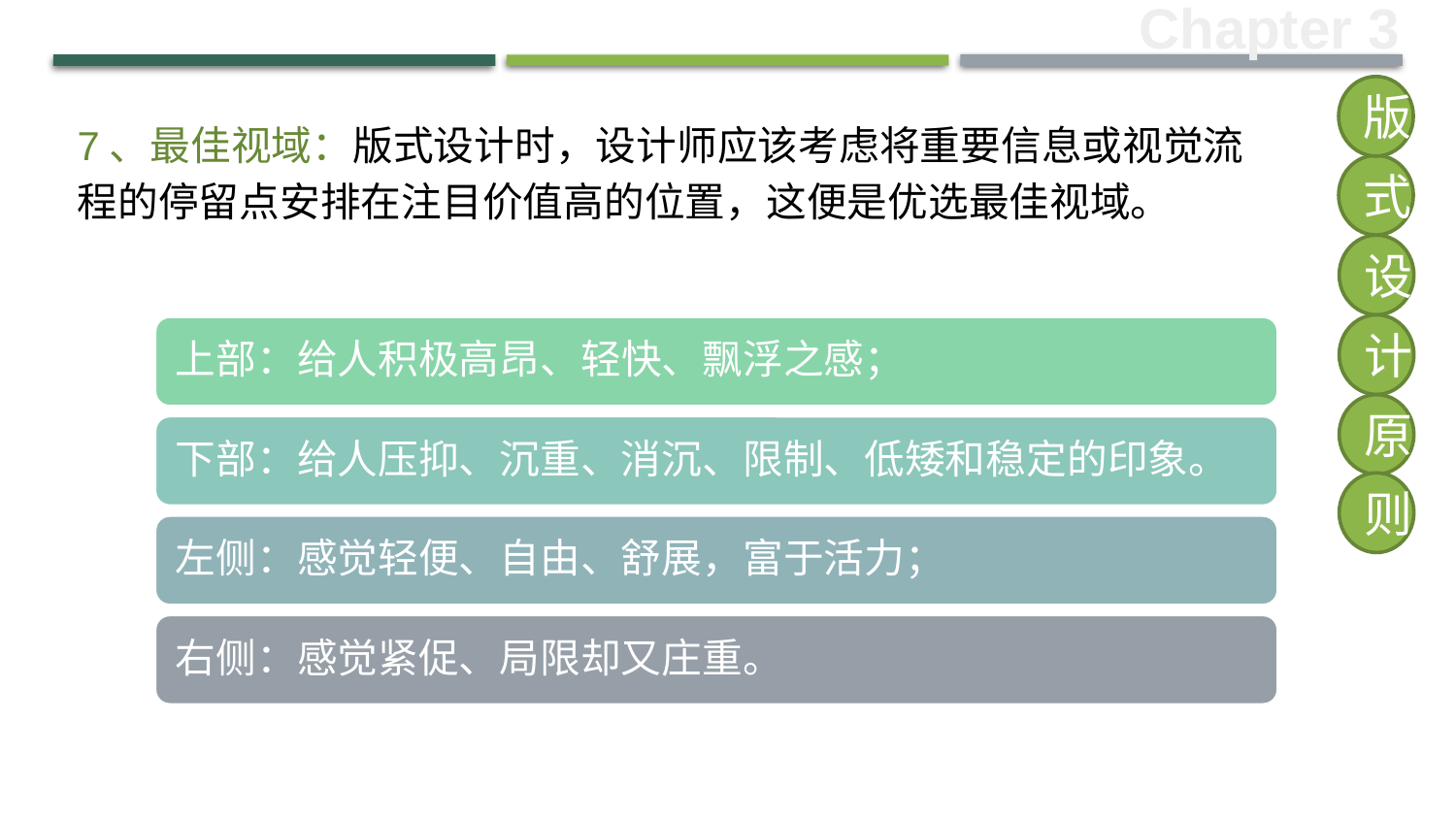

Chapter 3
版
7、最佳视域：版式设计时，设计师应该考虑将重要信息或视觉流程的停留点安排在注目价值高的位置，这便是优选最佳视域。
式
设
上部：给人积极高昂、轻快、飘浮之感；
下部：给人压抑、沉重、消沉、限制、低矮和稳定的印象。
左侧：感觉轻便、自由、舒展，富于活力；
右侧：感觉紧促、局限却又庄重。
计
原
则